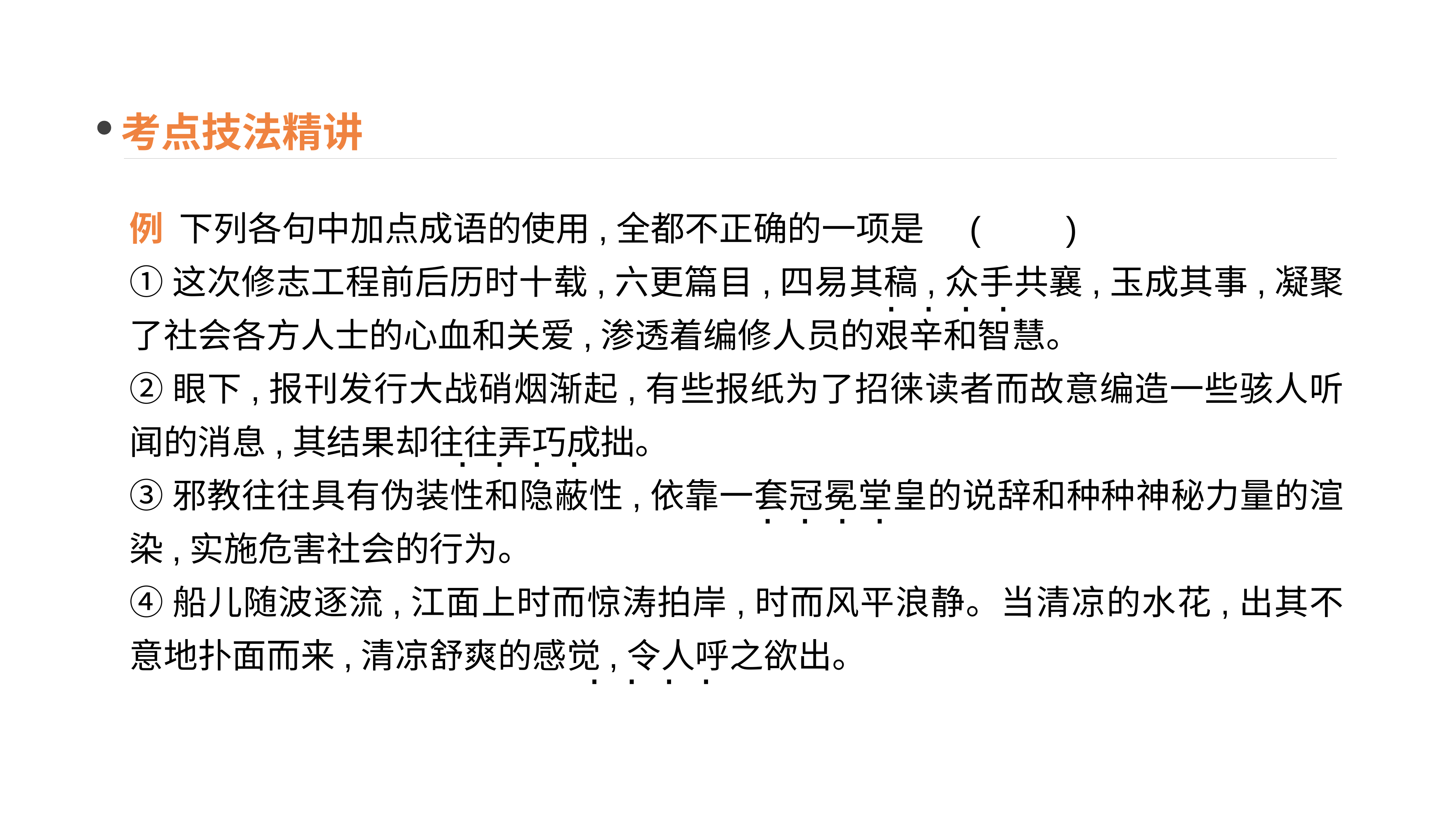

考点技法精讲

例  下列各句中加点成语的使用,全都不正确的一项是	(　　)
①这次修志工程前后历时十载,六更篇目,四易其稿,众手共襄,玉成其事,凝聚了社会各方人士的心血和关爱,渗透着编修人员的艰辛和智慧。
②眼下,报刊发行大战硝烟渐起,有些报纸为了招徕读者而故意编造一些骇人听闻的消息,其结果却往往弄巧成拙。
③邪教往往具有伪装性和隐蔽性,依靠一套冠冕堂皇的说辞和种种神秘力量的渲染,实施危害社会的行为。
④船儿随波逐流,江面上时而惊涛拍岸,时而风平浪静。当清凉的水花,出其不意地扑面而来,清凉舒爽的感觉,令人呼之欲出。

·  ·  ·  ·
·  ·  ·  ·
·  ·  ·  ·
·  ·  ·  ·